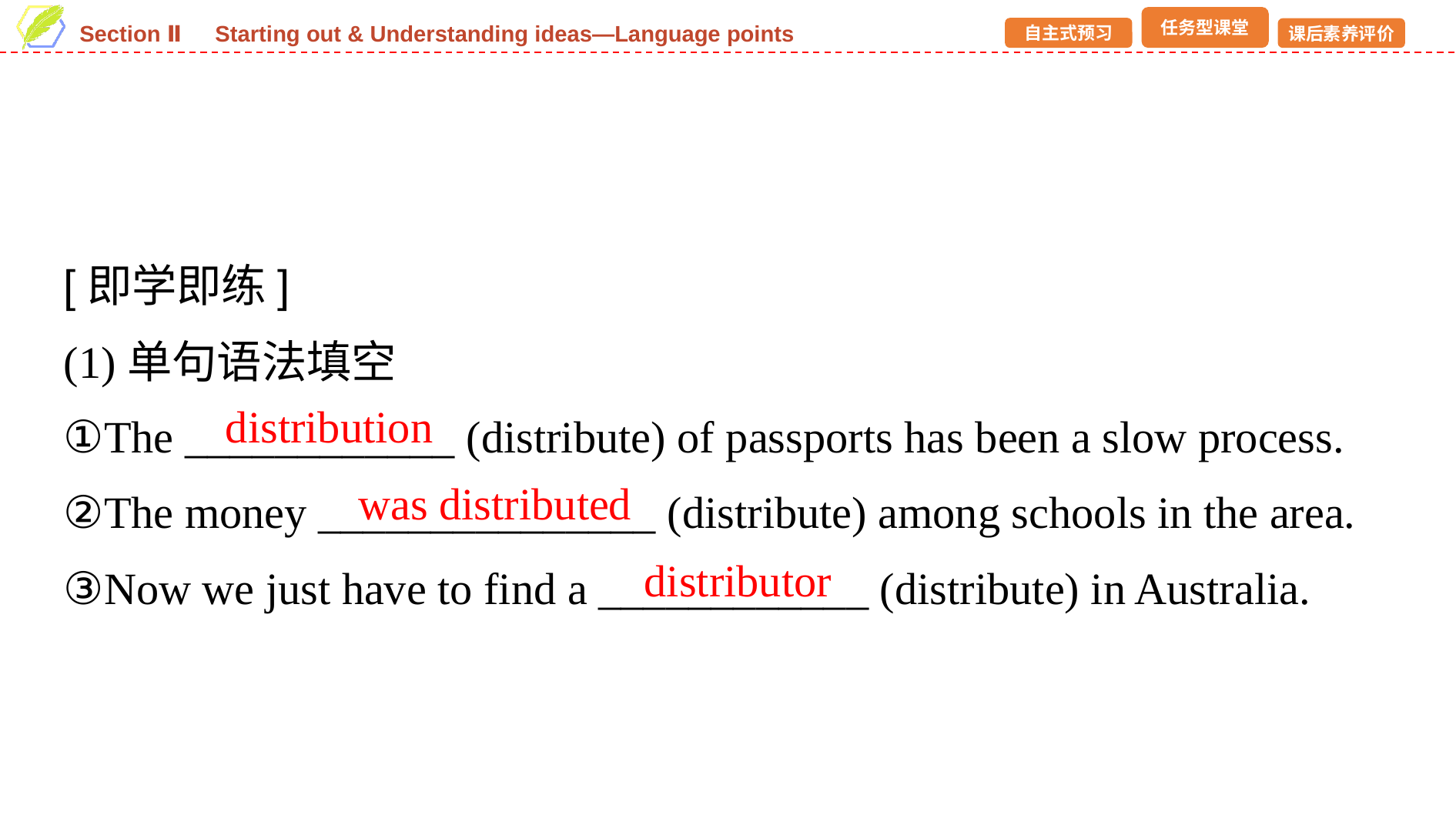

[即学即练]
(1)单句语法填空
①The ____________ (distribute) of passports has been a slow process.
②The money _______________ (distribute) among schools in the area.
③Now we just have to find a ____________ (distribute) in Australia.
distribution
was distributed
distributor